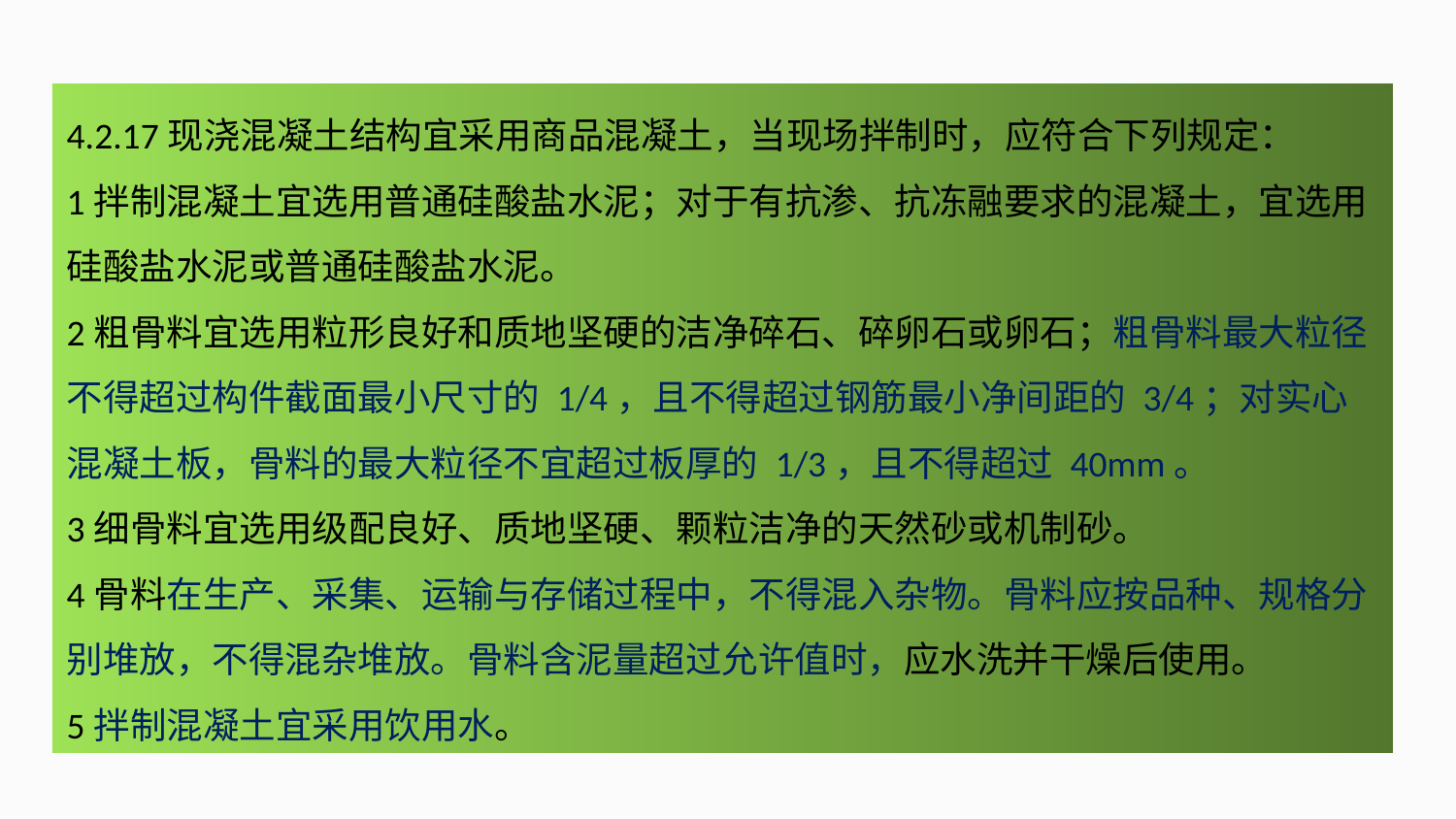

4.2.17现浇混凝土结构宜采用商品混凝土，当现场拌制时，应符合下列规定：
1拌制混凝土宜选用普通硅酸盐水泥；对于有抗渗、抗冻融要求的混凝土，宜选用硅酸盐水泥或普通硅酸盐水泥。
2粗骨料宜选用粒形良好和质地坚硬的洁净碎石、碎卵石或卵石；粗骨料最大粒径不得超过构件截面最小尺寸的 1/4，且不得超过钢筋最小净间距的 3/4；对实心混凝土板，骨料的最大粒径不宜超过板厚的 1/3，且不得超过 40mm。
3细骨料宜选用级配良好、质地坚硬、颗粒洁净的天然砂或机制砂。
4骨料在生产、采集、运输与存储过程中，不得混入杂物。骨料应按品种、规格分别堆放，不得混杂堆放。骨料含泥量超过允许值时，应水洗并干燥后使用。
5拌制混凝土宜采用饮用水。